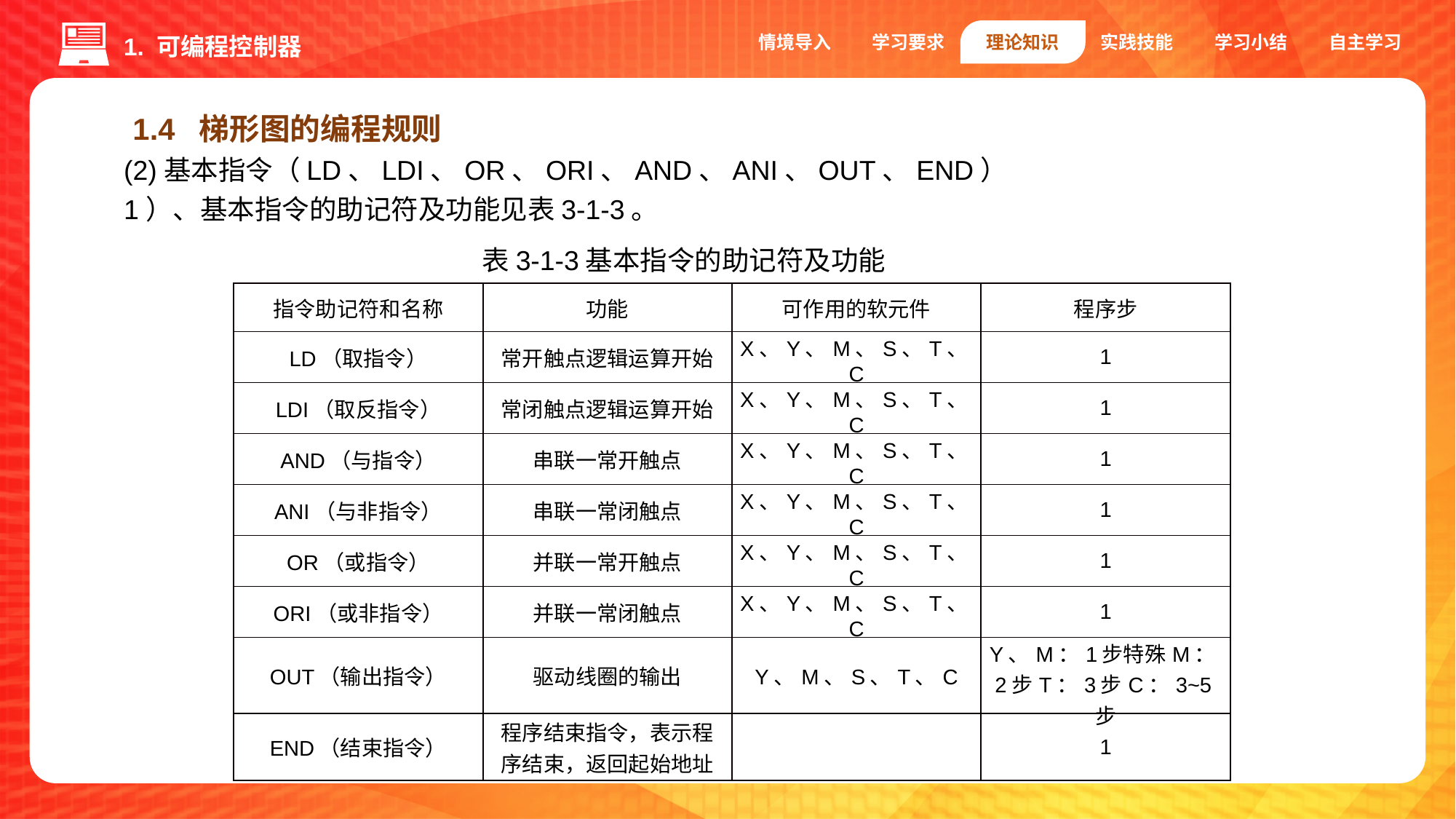

情境导入
学习要求
理论知识
实践技能
学习小结
自主学习

1. 可编程控制器
1.4  梯形图的编程规则
(2)基本指令（LD、LDI、OR、ORI、AND、ANI、OUT、END）
1）、基本指令的助记符及功能见表3-1-3。
表3-1-3基本指令的助记符及功能
| 指令助记符和名称 | 功能 | 可作用的软元件 | 程序步 |
| --- | --- | --- | --- |
| LD（取指令） | 常开触点逻辑运算开始 | X、Y、M、S、T、C | 1 |
| LDI（取反指令） | 常闭触点逻辑运算开始 | X、Y、M、S、T、C | 1 |
| AND（与指令） | 串联一常开触点 | X、Y、M、S、T、C | 1 |
| ANI（与非指令） | 串联一常闭触点 | X、Y、M、S、T、C | 1 |
| OR（或指令） | 并联一常开触点 | X、Y、M、S、T、C | 1 |
| ORI（或非指令） | 并联一常闭触点 | X、Y、M、S、T、C | 1 |
| OUT（输出指令） | 驱动线圈的输出 | Y、M、S、T、C | Y、M：1步特殊M：2步T：3步C：3~5步 |
| END（结束指令） | 程序结束指令，表示程序结束，返回起始地址 |  | 1 |